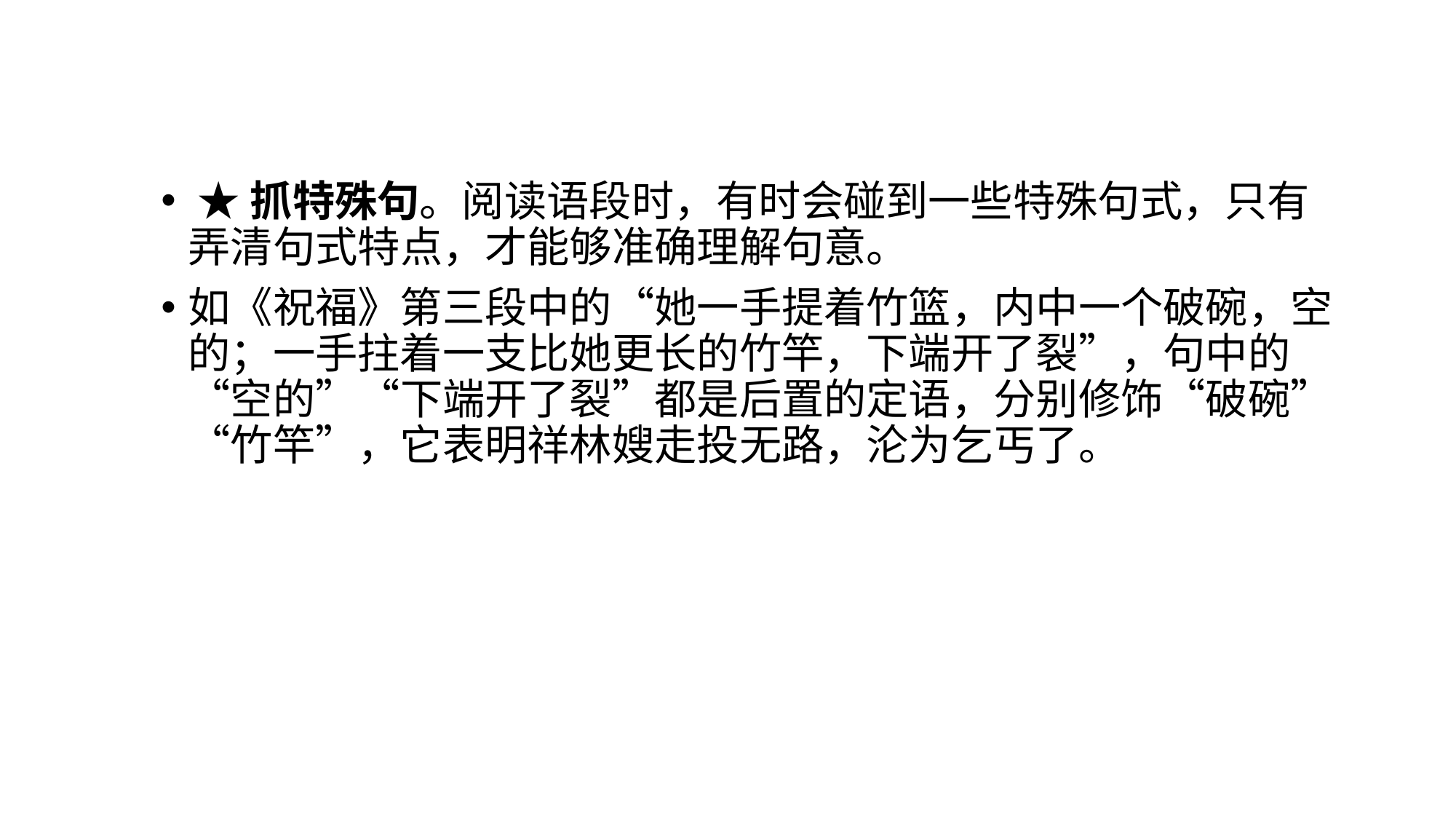

★抓特殊句。阅读语段时，有时会碰到一些特殊句式，只有弄清句式特点，才能够准确理解句意。
如《祝福》第三段中的“她一手提着竹篮，内中一个破碗，空的；一手拄着一支比她更长的竹竿，下端开了裂”，句中的“空的”“下端开了裂”都是后置的定语，分别修饰“破碗”“竹竿”，它表明祥林嫂走投无路，沦为乞丐了。